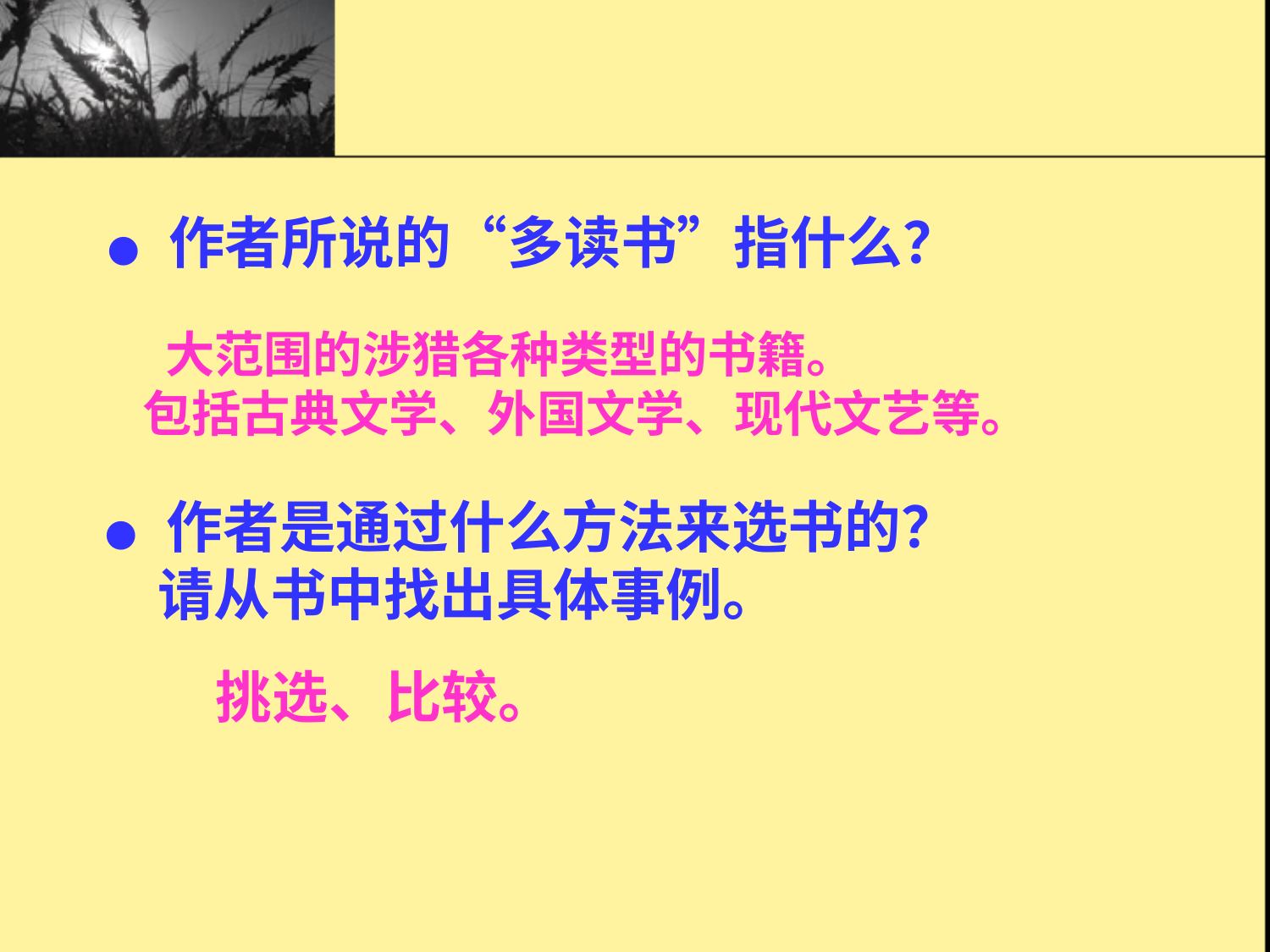

●   作者所说的“多读书”指什么？
 大范围的涉猎各种类型的书籍。
包括古典文学、外国文学、现代文艺等。
●   作者是通过什么方法来选书的？
   请从书中找出具体事例。

挑选、比较。